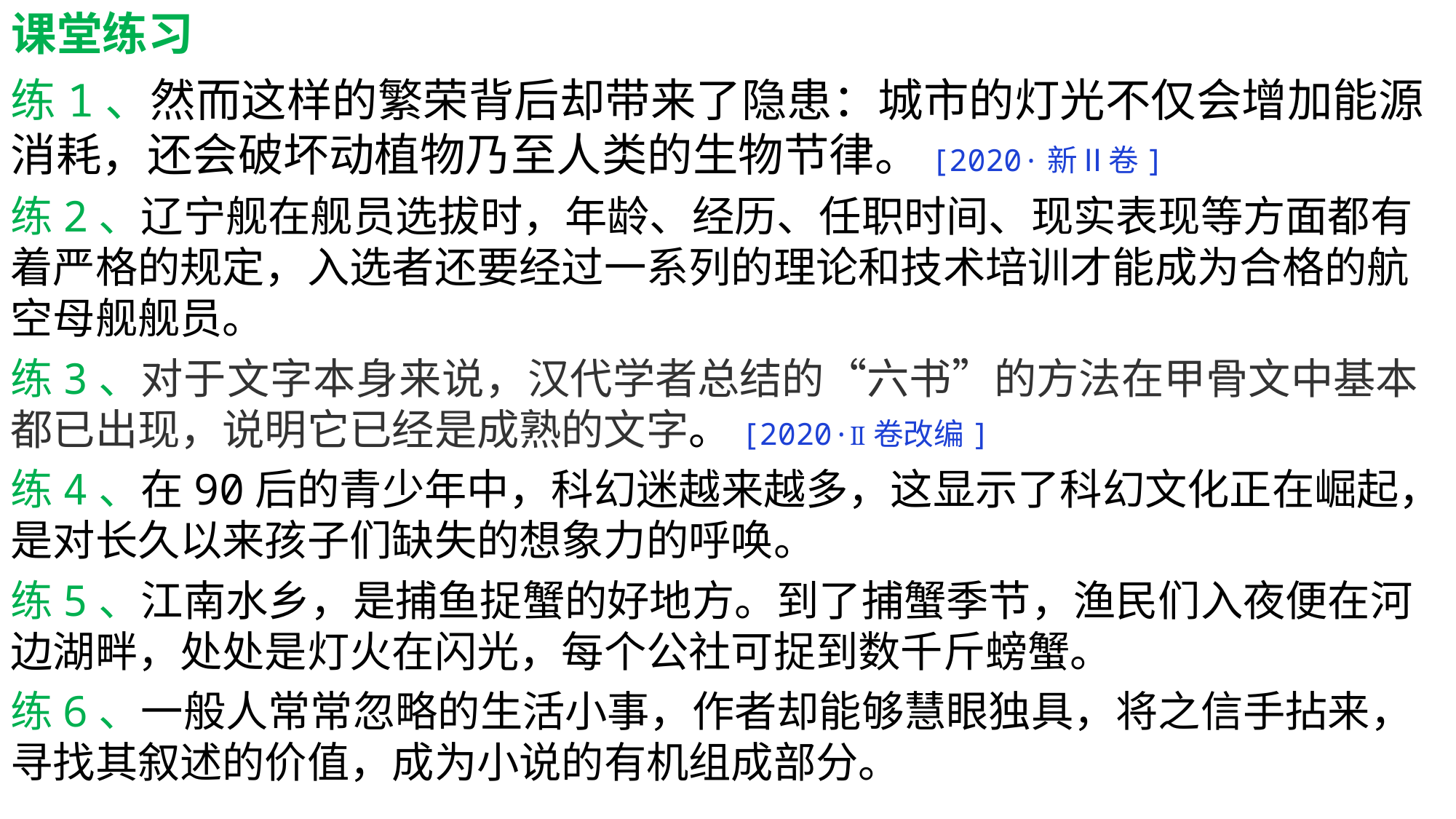

课堂练习
练1、然而这样的繁荣背后却带来了隐患：城市的灯光不仅会增加能源消耗，还会破坏动植物乃至人类的生物节律。[2020·新Ⅱ卷]
练2、辽宁舰在舰员选拔时，年龄、经历、任职时间、现实表现等方面都有着严格的规定，入选者还要经过一系列的理论和技术培训才能成为合格的航空母舰舰员。
练3、对于文字本身来说，汉代学者总结的“六书”的方法在甲骨文中基本都已出现，说明它已经是成熟的文字。[2020·Ⅱ卷改编]
练4、在90后的青少年中，科幻迷越来越多，这显示了科幻文化正在崛起，是对长久以来孩子们缺失的想象力的呼唤。
练5、江南水乡，是捕鱼捉蟹的好地方。到了捕蟹季节，渔民们入夜便在河边湖畔，处处是灯火在闪光，每个公社可捉到数千斤螃蟹。
练6、一般人常常忽略的生活小事，作者却能够慧眼独具，将之信手拈来，寻找其叙述的价值，成为小说的有机组成部分。